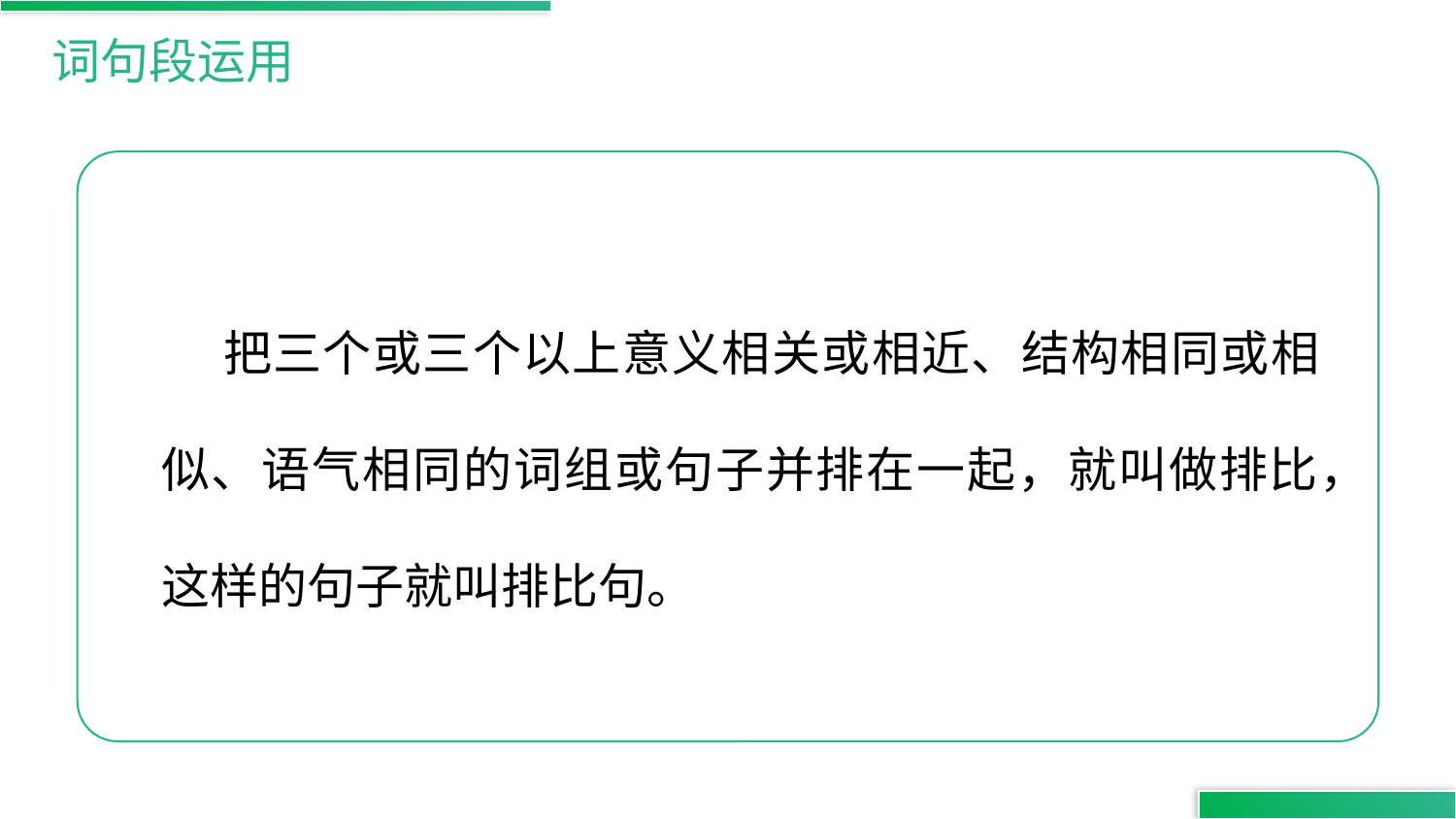

词句段运用
    把三个或三个以上意义相关或相近、结构相同或相似、语气相同的词组或句子并排在一起，就叫做排比，这样的句子就叫排比句。